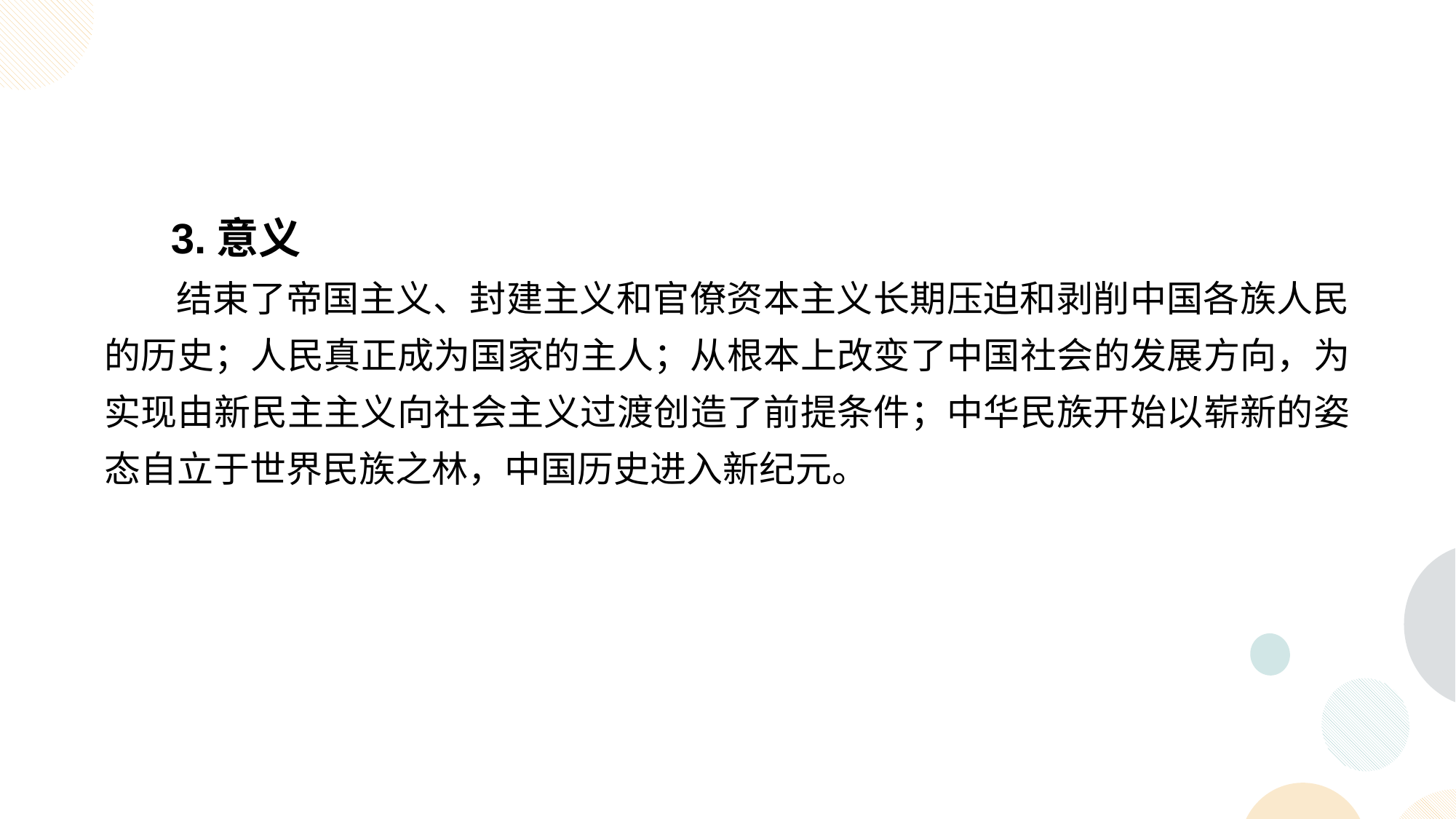

3.意义
 结束了帝国主义、封建主义和官僚资本主义长期压迫和剥削中国各族人民的历史；人民真正成为国家的主人；从根本上改变了中国社会的发展方向，为实现由新民主主义向社会主义过渡创造了前提条件；中华民族开始以崭新的姿态自立于世界民族之林，中国历史进入新纪元。